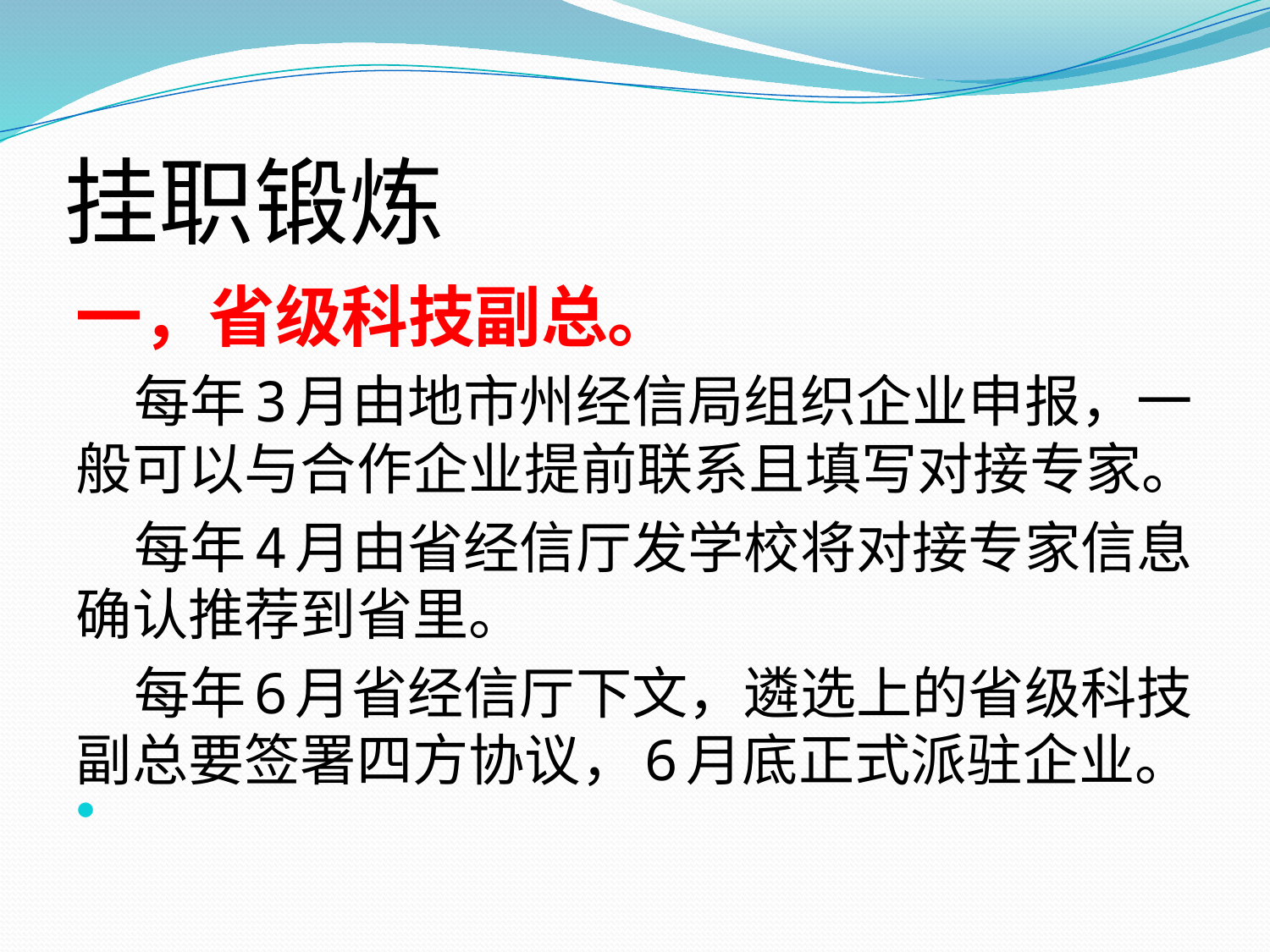

# 挂职锻炼
一，省级科技副总。
    每年3月由地市州经信局组织企业申报，一般可以与合作企业提前联系且填写对接专家。
    每年4月由省经信厅发学校将对接专家信息确认推荐到省里。
    每年6月省经信厅下文，遴选上的省级科技副总要签署四方协议，6月底正式派驻企业。